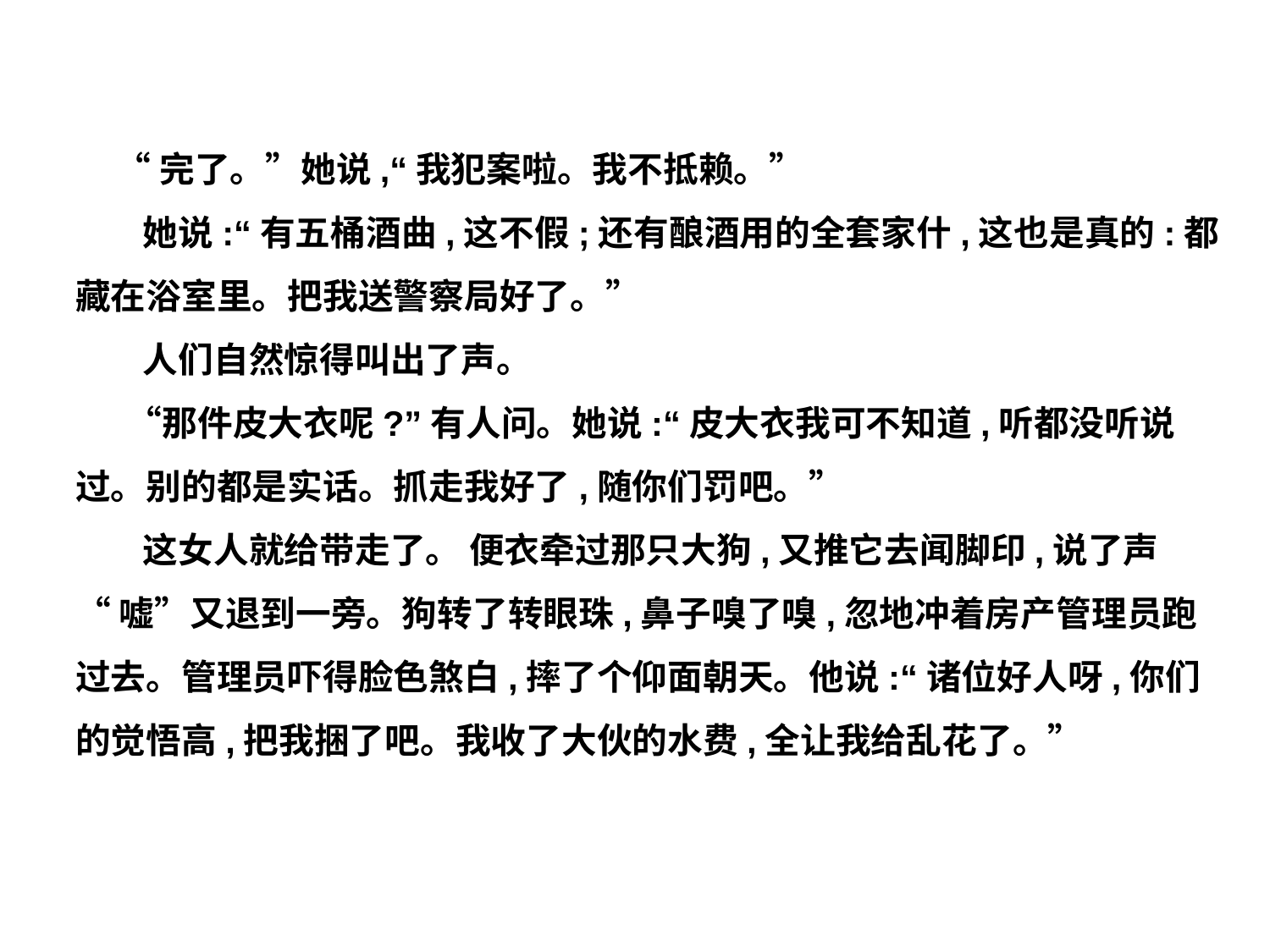

“完了。”她说,“我犯案啦。我不抵赖。”
　    她说:“有五桶酒曲,这不假;还有酿酒用的全套家什,这也是真的:都
藏在浴室里。把我送警察局好了。”
　    人们自然惊得叫出了声。
　  “那件皮大衣呢?”有人问。她说:“皮大衣我可不知道,听都没听说
过。别的都是实话。抓走我好了,随你们罚吧。”
　    这女人就给带走了。 便衣牵过那只大狗,又推它去闻脚印,说了声
“嘘”又退到一旁。狗转了转眼珠,鼻子嗅了嗅,忽地冲着房产管理员跑
过去。管理员吓得脸色煞白,摔了个仰面朝天。他说:“诸位好人呀,你们
的觉悟高,把我捆了吧。我收了大伙的水费,全让我给乱花了。”